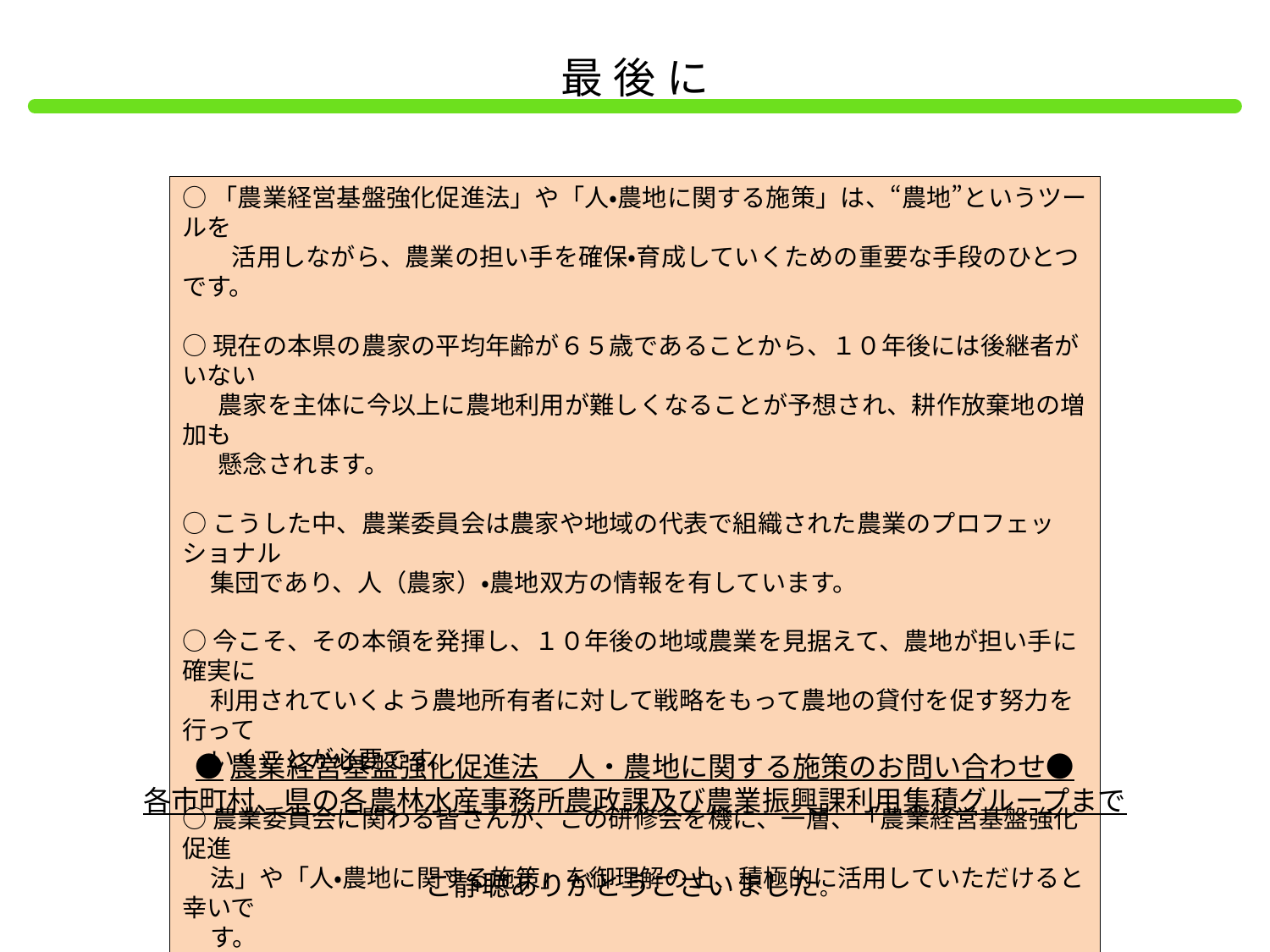

最後に
○「農業経営基盤強化促進法」や「人・農地に関する施策」は、“農地”というツールを
　　活用しながら、農業の担い手を確保・育成していくための重要な手段のひとつです。

○現在の本県の農家の平均年齢が６５歳であることから、１０年後には後継者がいない
　  農家を主体に今以上に農地利用が難しくなることが予想され、耕作放棄地の増加も
　  懸念されます。

○こうした中、農業委員会は農家や地域の代表で組織された農業のプロフェッショナル
    集団であり、人（農家）・農地双方の情報を有しています。

○今こそ、その本領を発揮し、１０年後の地域農業を見据えて、農地が担い手に確実に
    利用されていくよう農地所有者に対して戦略をもって農地の貸付を促す努力を行って
    いくことが必要です。

○農業委員会に関わる皆さんが、この研修会を機に、一層、「農業経営基盤強化促進
    法」や「人・農地に関する施策」を御理解の上、積極的に活用していただけると幸いで
    す。
●農業経営基盤強化促進法　人・農地に関する施策のお問い合わせ●
各市町村、県の各農林水産事務所農政課及び農業振興課利用集積グループまで

ご静聴ありがとうございました。